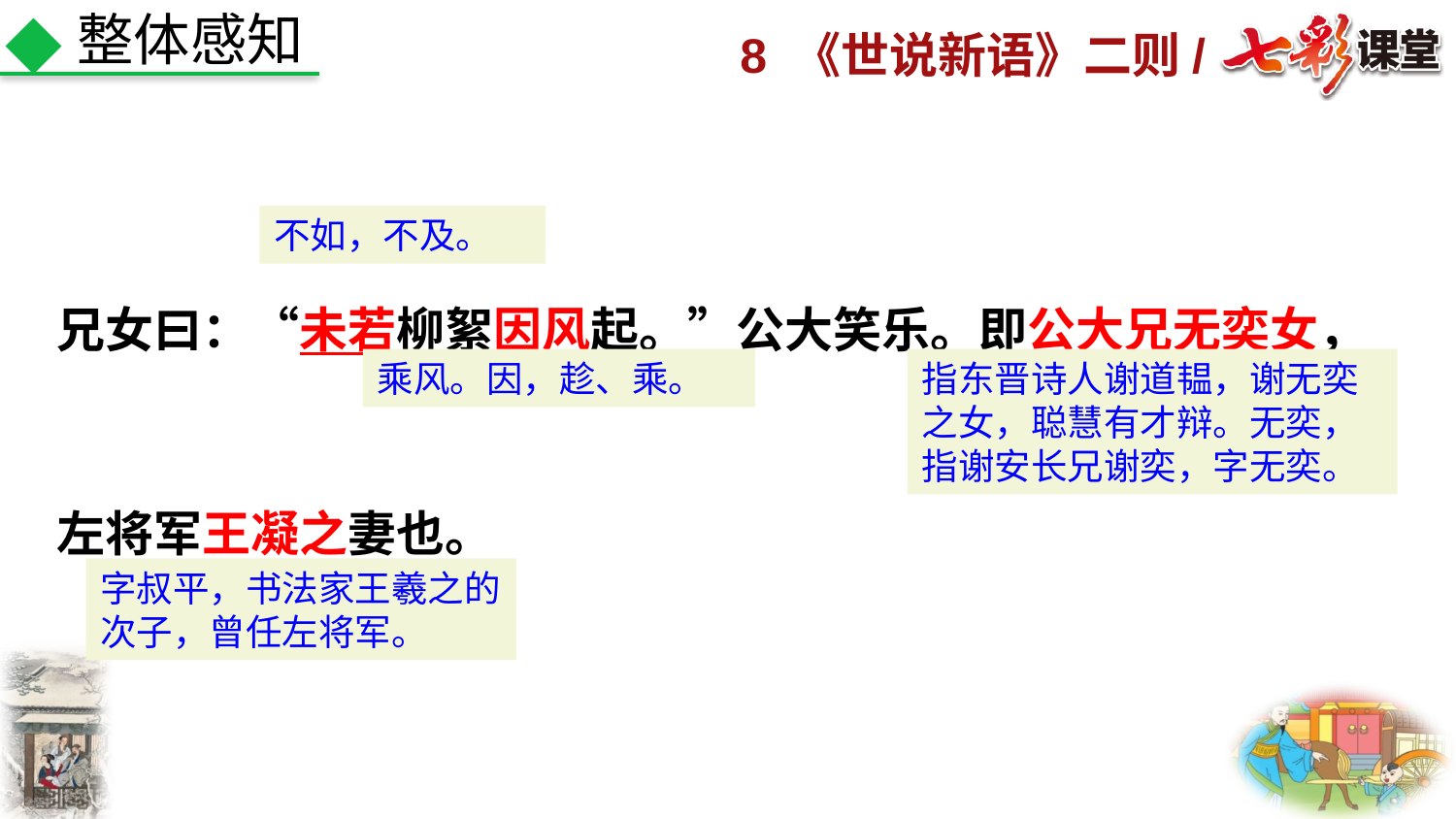

整体感知

兄女曰：“未若柳絮因风起。”公大笑乐。即公大兄无奕女，左将军王凝之妻也。
不如，不及。
乘风。因，趁、乘。
指东晋诗人谢道韫，谢无奕之女，聪慧有才辩。无奕，指谢安长兄谢奕，字无奕。
字叔平，书法家王羲之的次子，曾任左将军。